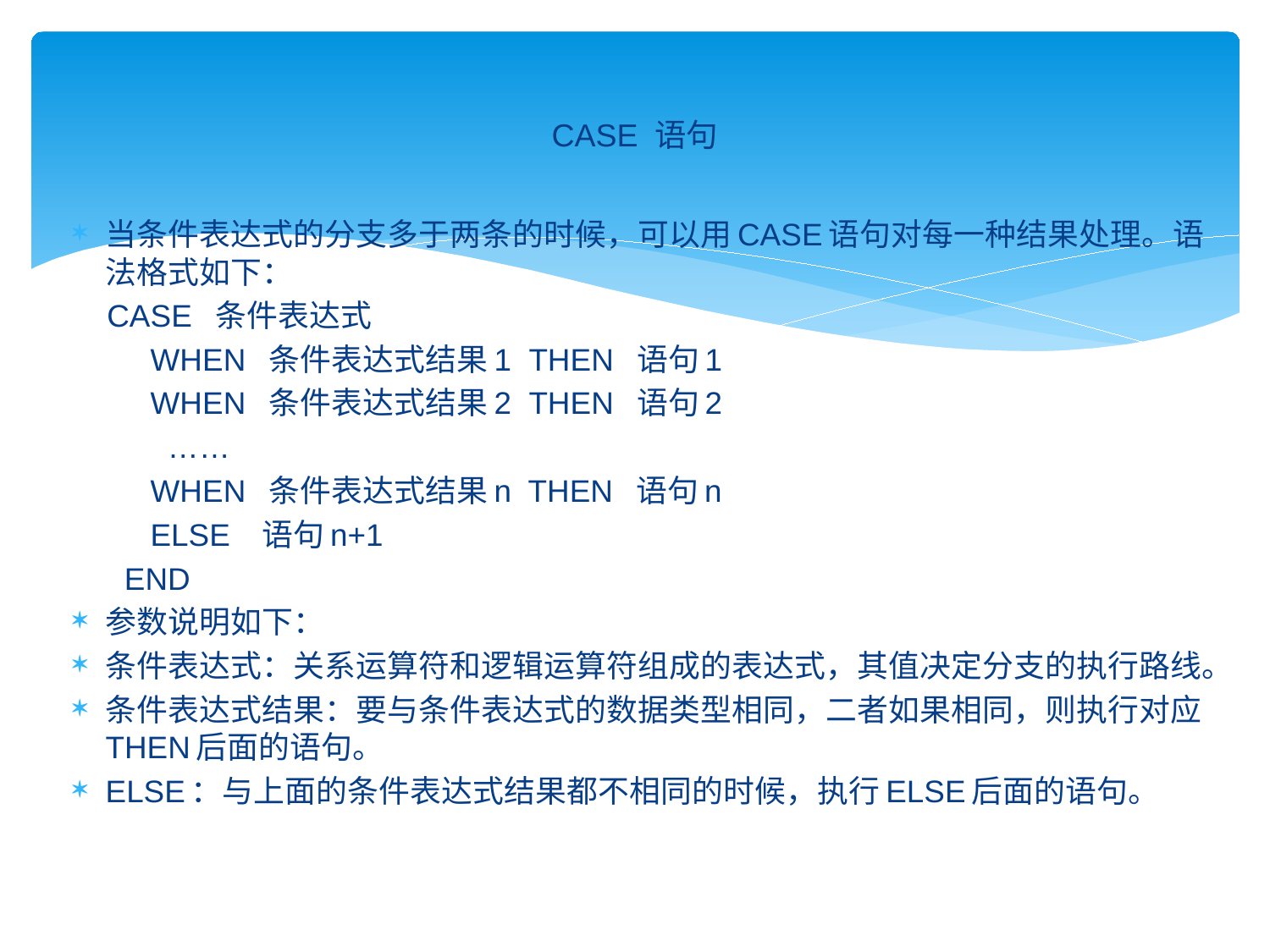

# CASE 语句
当条件表达式的分支多于两条的时候，可以用CASE语句对每一种结果处理。语法格式如下：
    CASE  条件表达式
         WHEN  条件表达式结果1  THEN  语句1
         WHEN  条件表达式结果2  THEN  语句2
           ……
         WHEN  条件表达式结果n  THEN  语句n
         ELSE   语句n+1
      END
参数说明如下：
条件表达式：关系运算符和逻辑运算符组成的表达式，其值决定分支的执行路线。
条件表达式结果：要与条件表达式的数据类型相同，二者如果相同，则执行对应THEN后面的语句。
ELSE：与上面的条件表达式结果都不相同的时候，执行ELSE后面的语句。